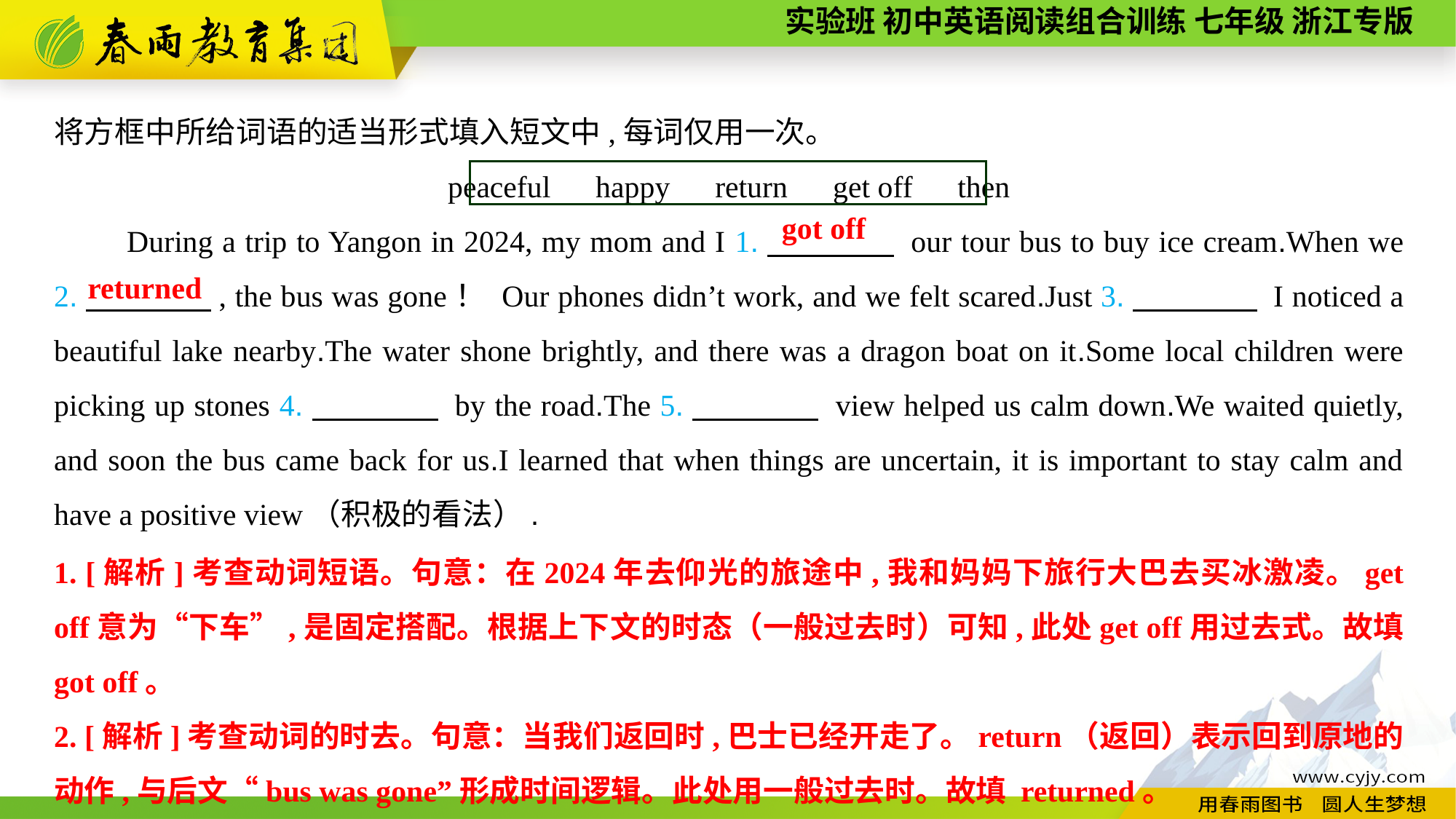

将方框中所给词语的适当形式填入短文中,每词仅用一次。
peaceful　happy　return　get off　then
During a trip to Yangon in 2024, my mom and I 1.　　　　 our tour bus to buy ice cream.When we 2.　　　　, the bus was gone！ Our phones didn’t work, and we felt scared.Just 3.　　　　 I noticed a beautiful lake nearby.The water shone brightly, and there was a dragon boat on it.Some local children were picking up stones 4.　　　　 by the road.The 5.　　　　 view helped us calm down.We waited quietly, and soon the bus came back for us.I learned that when things are uncertain, it is important to stay calm and have a positive view（积极的看法）.

got off
returned
1. [解析]考查动词短语。句意：在2024年去仰光的旅途中,我和妈妈下旅行大巴去买冰激凌。get off意为“下车”,是固定搭配。根据上下文的时态（一般过去时）可知,此处get off用过去式。故填 got off。
2. [解析]考查动词的时去。句意：当我们返回时,巴士已经开走了。return（返回）表示回到原地的动作,与后文“bus was gone”形成时间逻辑。此处用一般过去时。故填 returned。